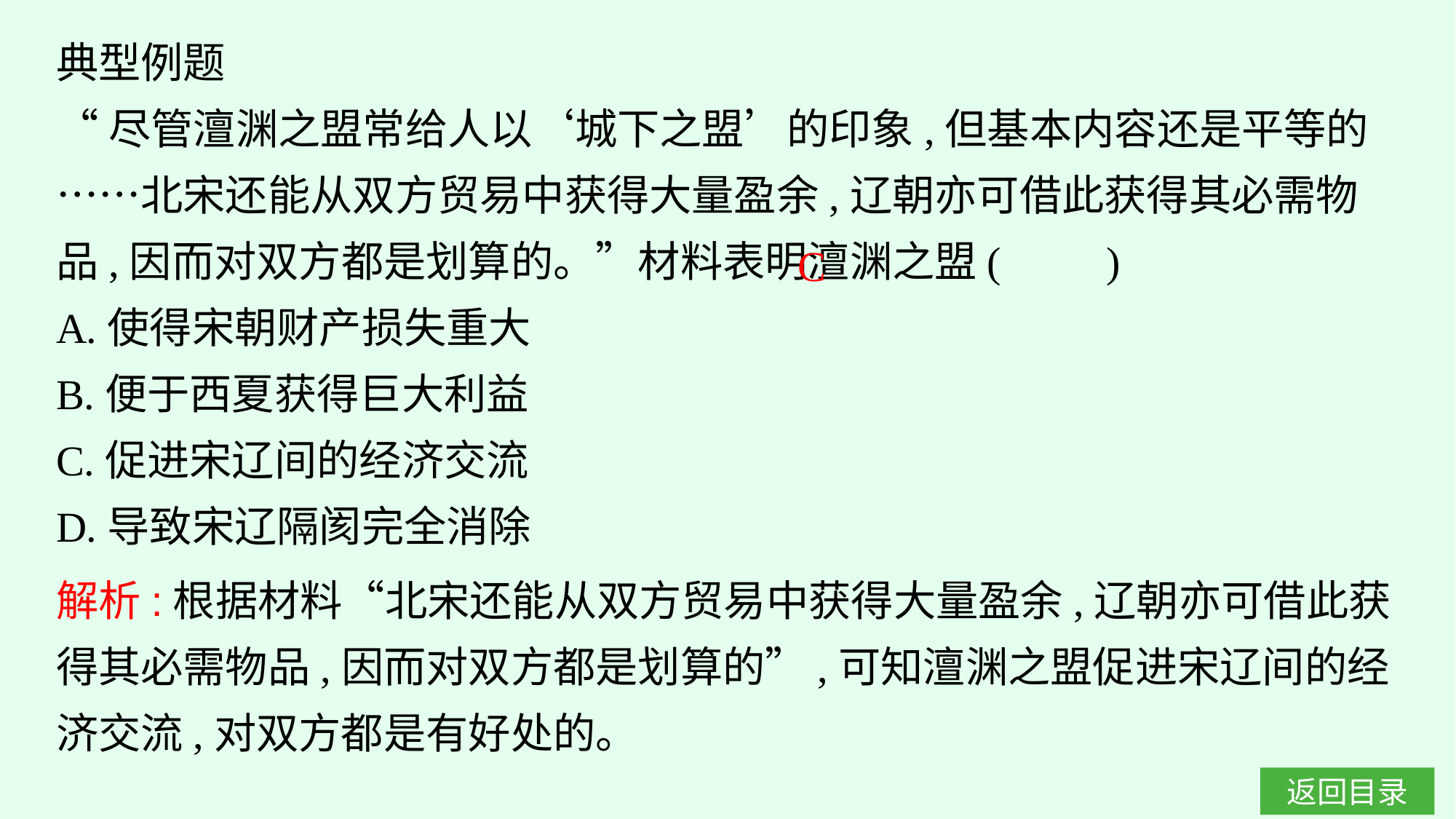

典型例题
“尽管澶渊之盟常给人以‘城下之盟’的印象,但基本内容还是平等的……北宋还能从双方贸易中获得大量盈余,辽朝亦可借此获得其必需物品,因而对双方都是划算的。”材料表明澶渊之盟(　　)
A.使得宋朝财产损失重大
B.便于西夏获得巨大利益
C.促进宋辽间的经济交流
D.导致宋辽隔阂完全消除
C
解析:根据材料“北宋还能从双方贸易中获得大量盈余,辽朝亦可借此获得其必需物品,因而对双方都是划算的”,可知澶渊之盟促进宋辽间的经济交流,对双方都是有好处的。